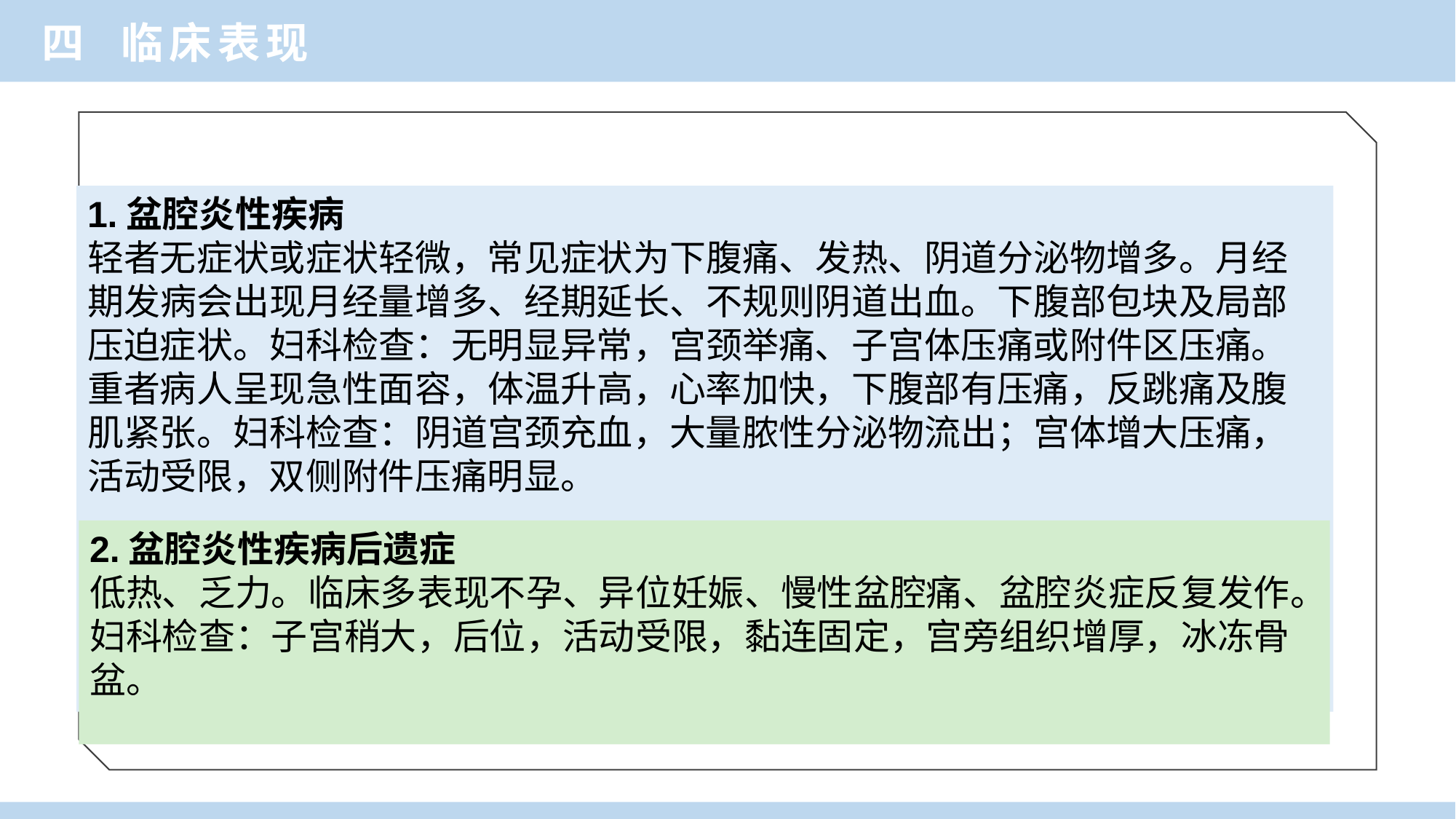

四  临床表现

1.盆腔炎性疾病
轻者无症状或症状轻微，常见症状为下腹痛、发热、阴道分泌物增多。月经期发病会出现月经量增多、经期延长、不规则阴道出血。下腹部包块及局部压迫症状。妇科检查：无明显异常，宫颈举痛、子宫体压痛或附件区压痛。
重者病人呈现急性面容，体温升高，心率加快，下腹部有压痛，反跳痛及腹肌紧张。妇科检查：阴道宫颈充血，大量脓性分泌物流出；宫体增大压痛，活动受限，双侧附件压痛明显。

2.盆腔炎性疾病后遗症
低热、乏力。临床多表现不孕、异位妊娠、慢性盆腔痛、盆腔炎症反复发作。
妇科检查：子宫稍大，后位，活动受限，黏连固定，宫旁组织增厚，冰冻骨盆。